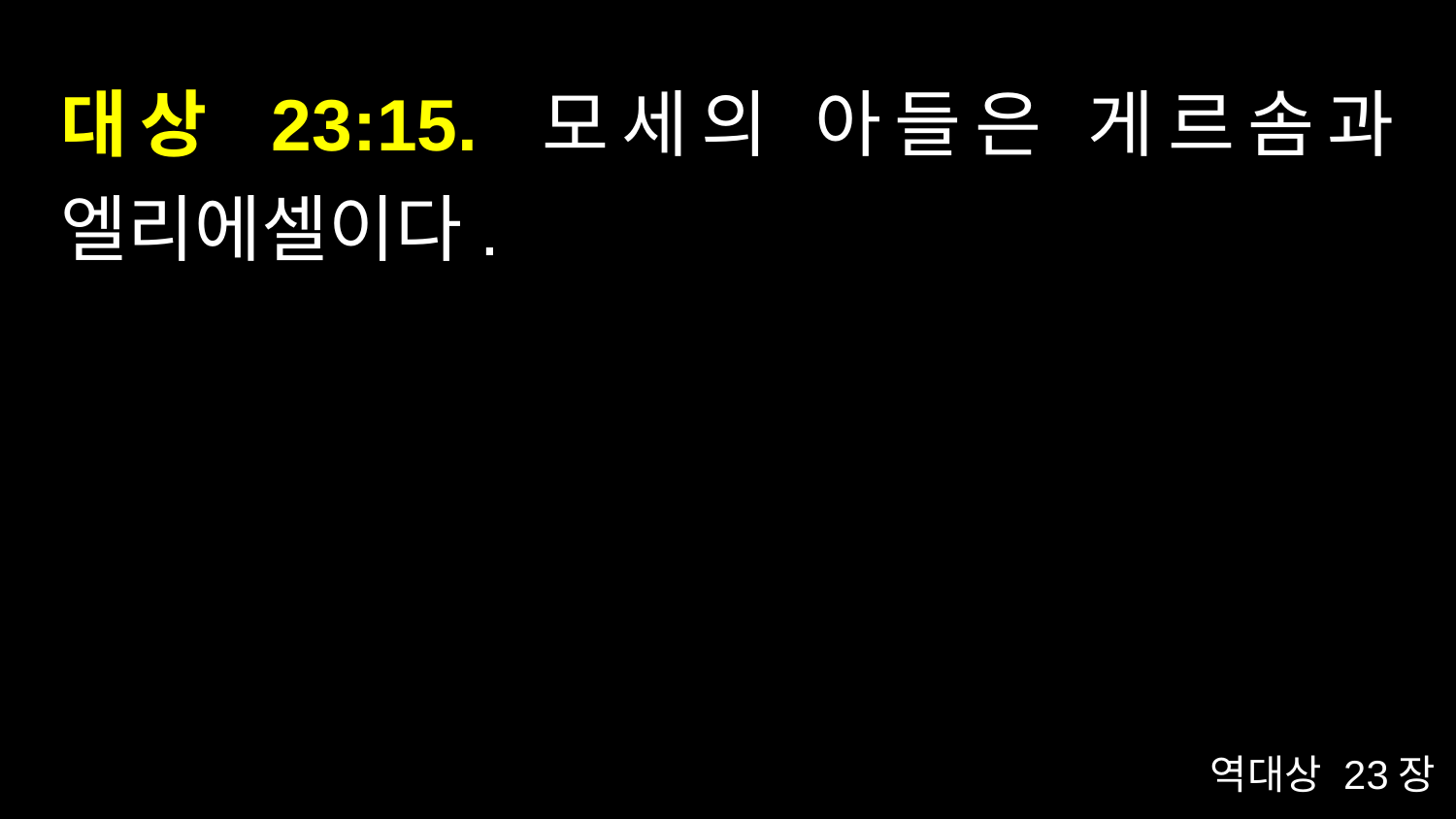

# 대상 23:15. 모세의 아들은 게르솜과 엘리에셀이다.
역대상 23장